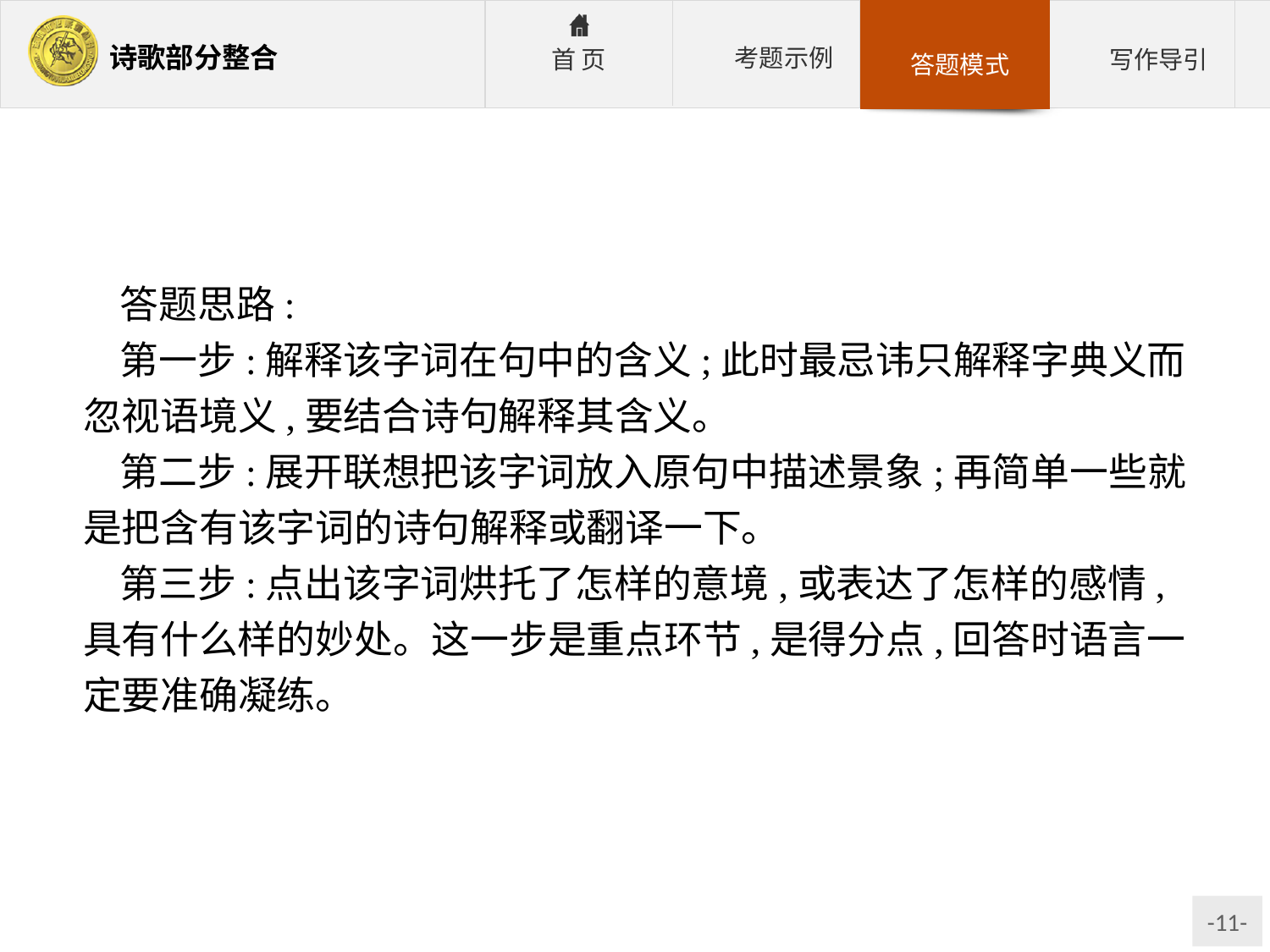

答题思路:
第一步:解释该字词在句中的含义;此时最忌讳只解释字典义而忽视语境义,要结合诗句解释其含义。
第二步:展开联想把该字词放入原句中描述景象;再简单一些就是把含有该字词的诗句解释或翻译一下。
第三步:点出该字词烘托了怎样的意境,或表达了怎样的感情,具有什么样的妙处。这一步是重点环节,是得分点,回答时语言一定要准确凝练。